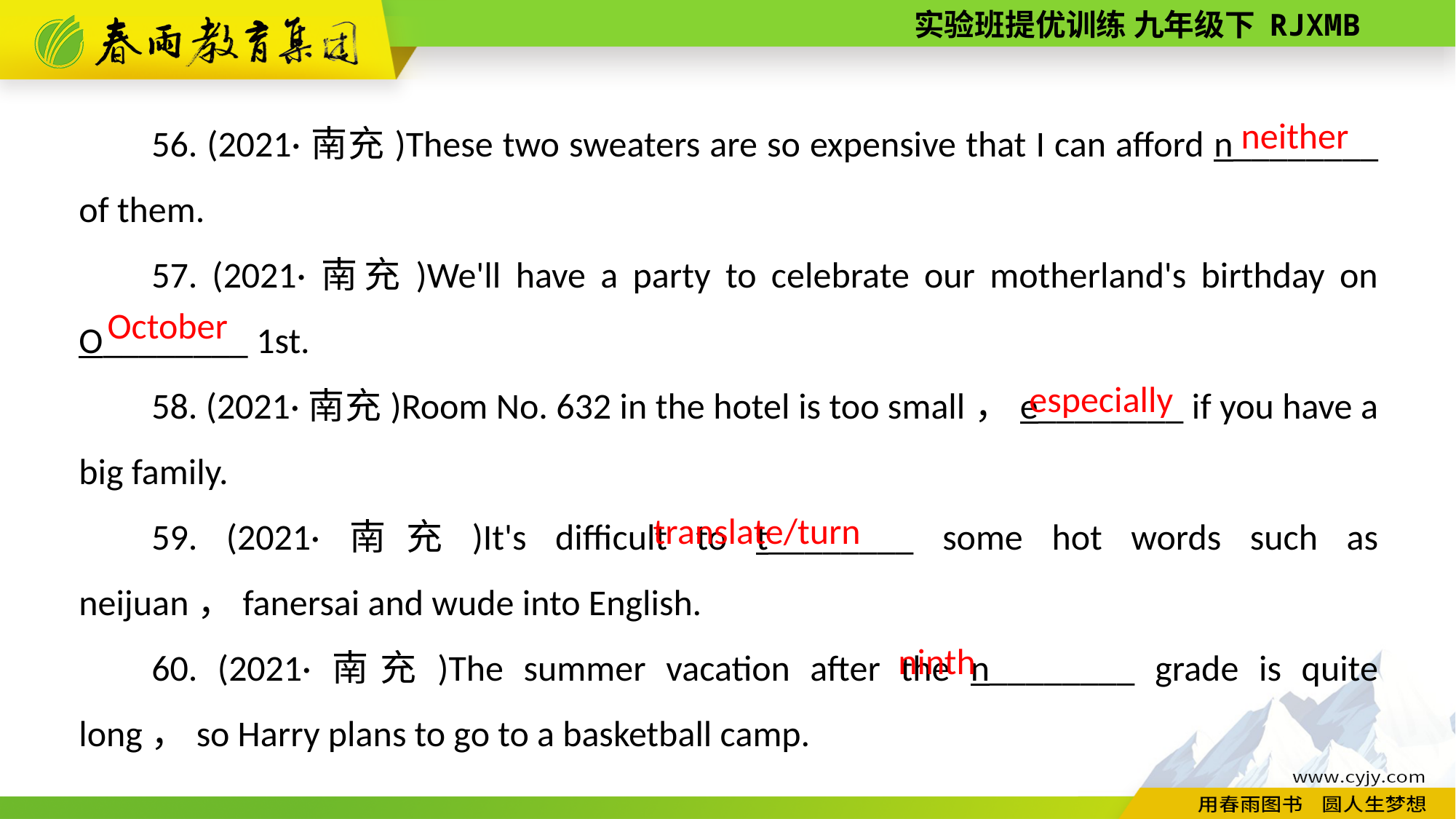

56. (2021·南充)These two sweaters are so expensive that I can afford n________ of them.
57. (2021·南充)We'll have a party to celebrate our motherland's birthday on O________ 1st.
58. (2021·南充)Room No. 632 in the hotel is too small，e________ if you have a big family.
59. (2021·南充)It's difficult to t________ some hot words such as neijuan，fanersai and wude into English.
60. (2021·南充)The summer vacation after the n________ grade is quite long，so Harry plans to go to a basketball camp.
neither
October
especially
translate/turn
ninth